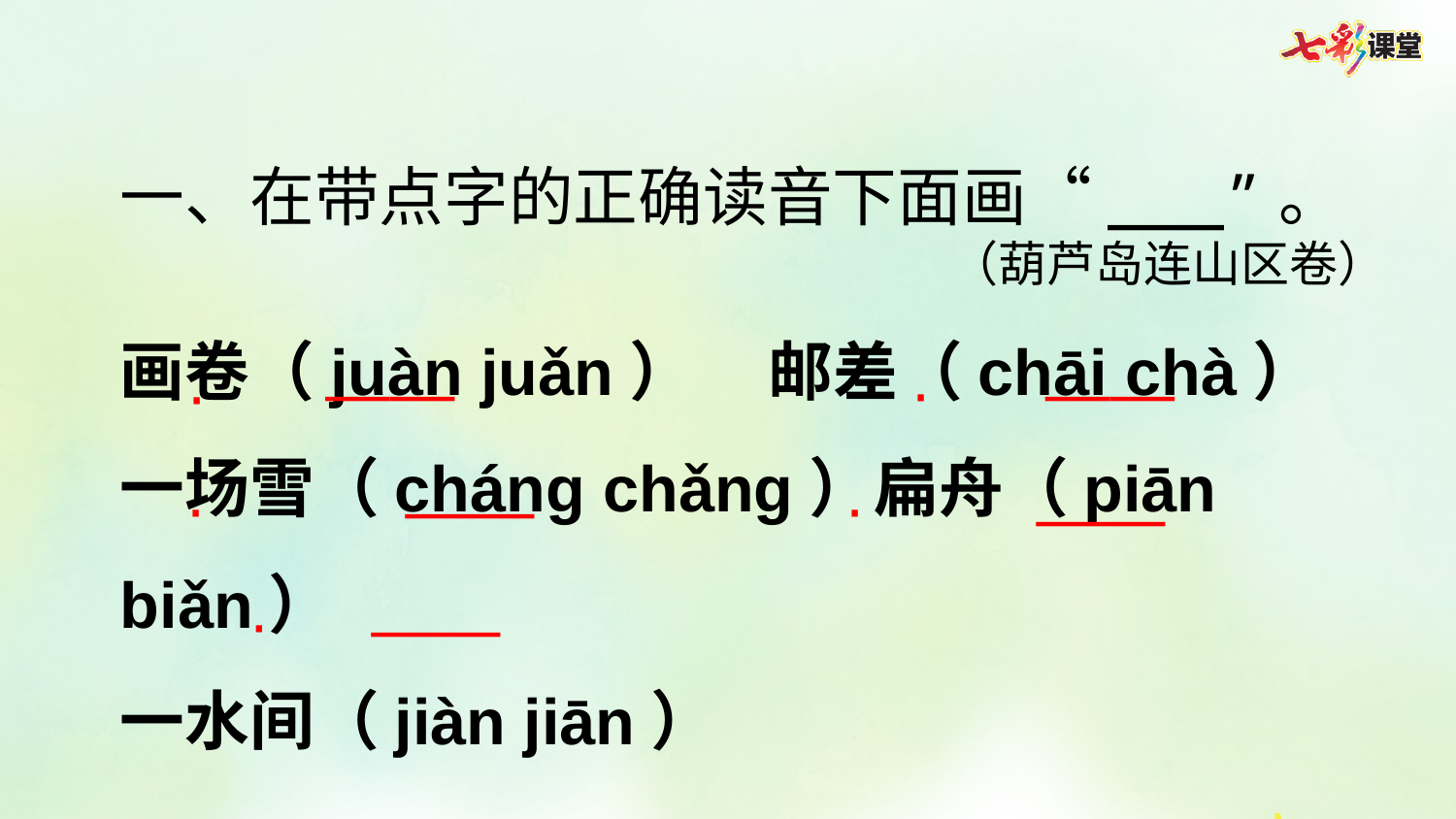

一、在带点字的正确读音下面画“___”。
（葫芦岛连山区卷）
画卷（juàn juǎn）     邮差（chāi chà）
一场雪（cháng chǎng）扁舟（piān biǎn）
一水间（jiàn jiān）
·
——
——
·
·
·
——
——
·
——